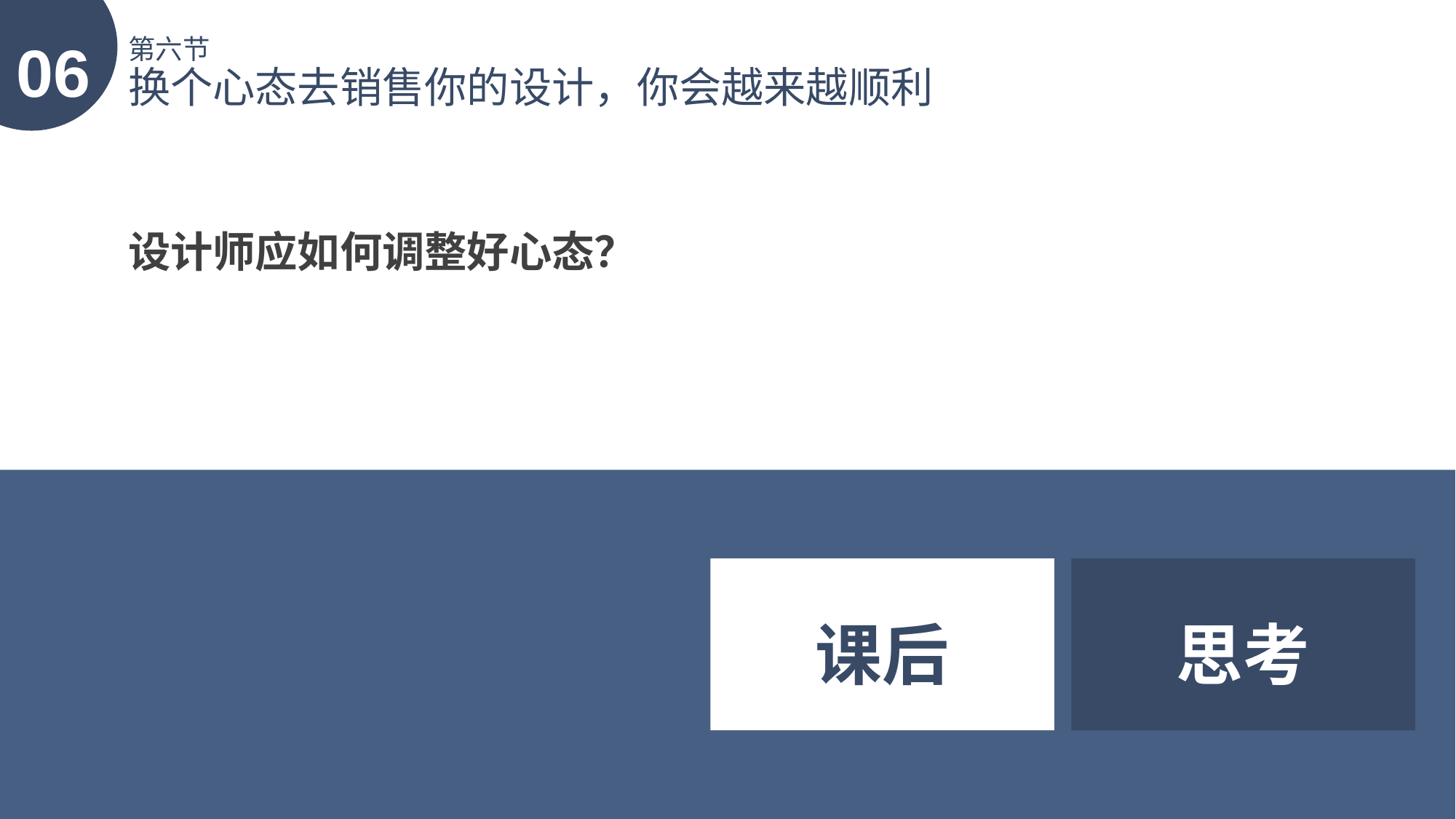

06
第六节
换个心态去销售你的设计，你会越来越顺利
设计师应如何调整好心态？

课后
思考